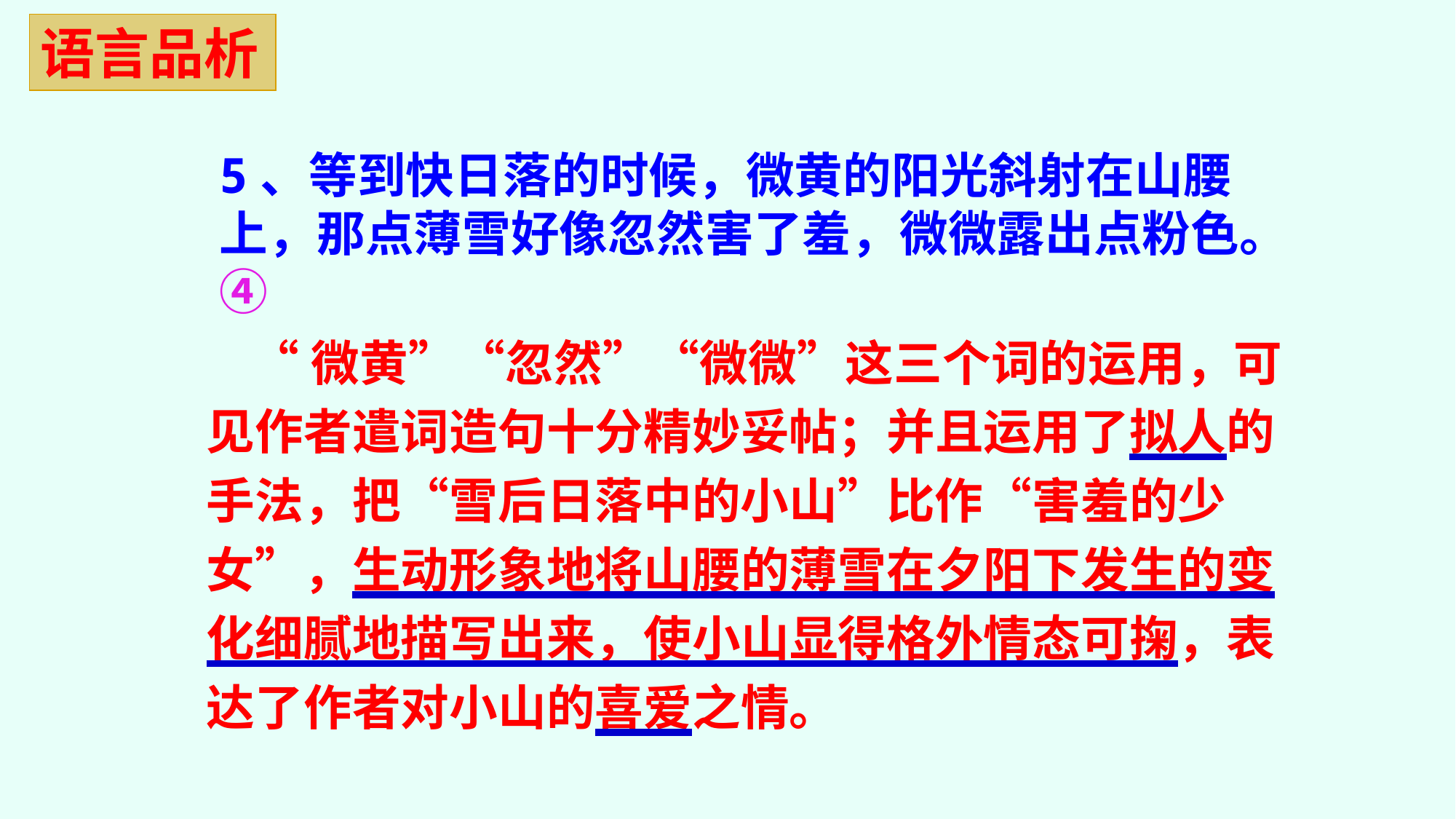

语言品析
5、等到快日落的时候，微黄的阳光斜射在山腰上，那点薄雪好像忽然害了羞，微微露出点粉色。④
    “微黄”“忽然”“微微”这三个词的运用，可见作者遣词造句十分精妙妥帖；并且运用了拟人的手法，把“雪后日落中的小山”比作“害羞的少女”，生动形象地将山腰的薄雪在夕阳下发生的变化细腻地描写出来，使小山显得格外情态可掬，表达了作者对小山的喜爱之情。